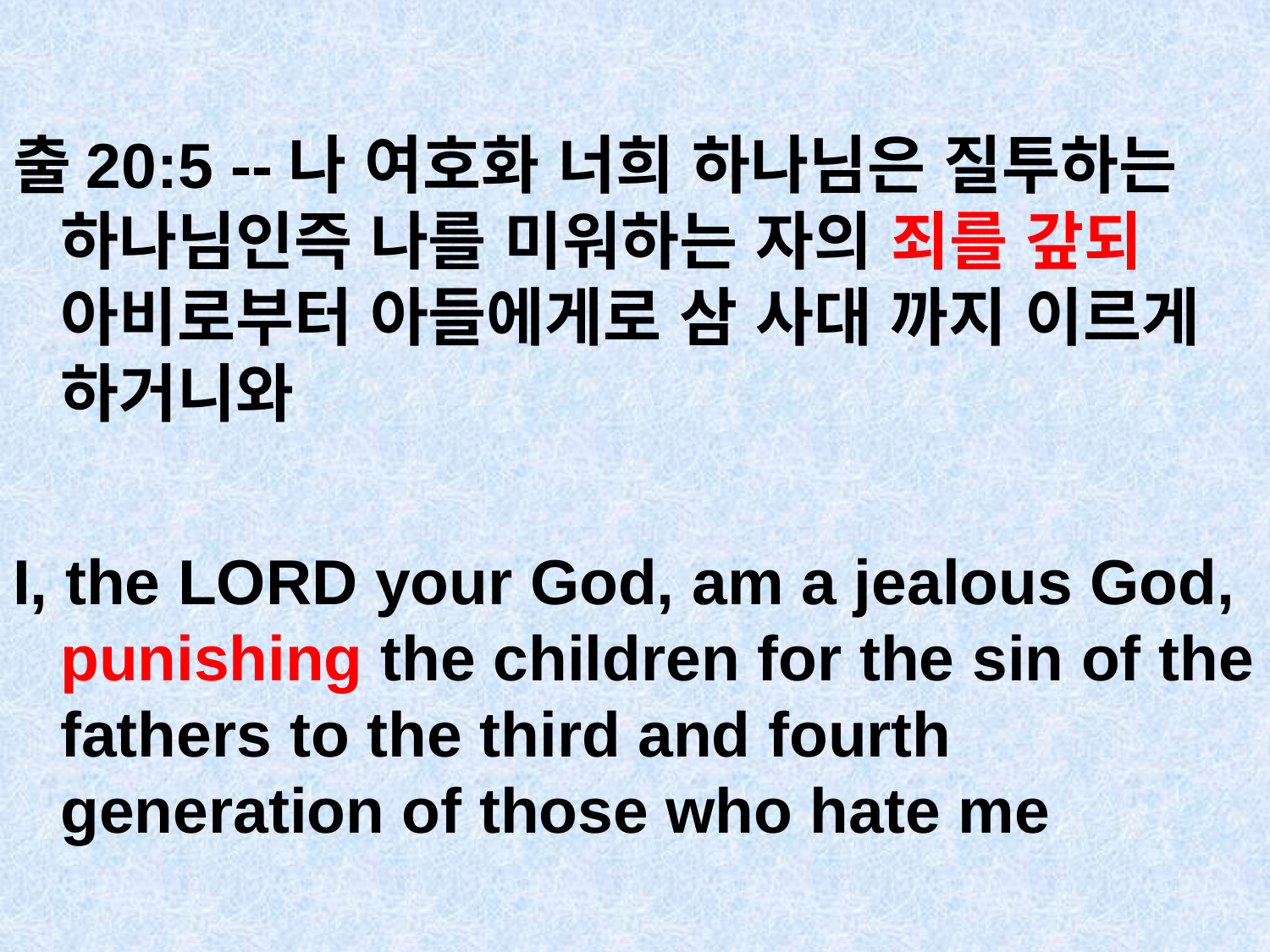

출20:5 --나 여호화 너희 하나님은 질투하는 하나님인즉 나를 미워하는 자의 죄를 갚되 아비로부터 아들에게로 삼 사대 까지 이르게 하거니와

I, the LORD your God, am a jealous God, punishing the children for the sin of the fathers to the third and fourth generation of those who hate me

#